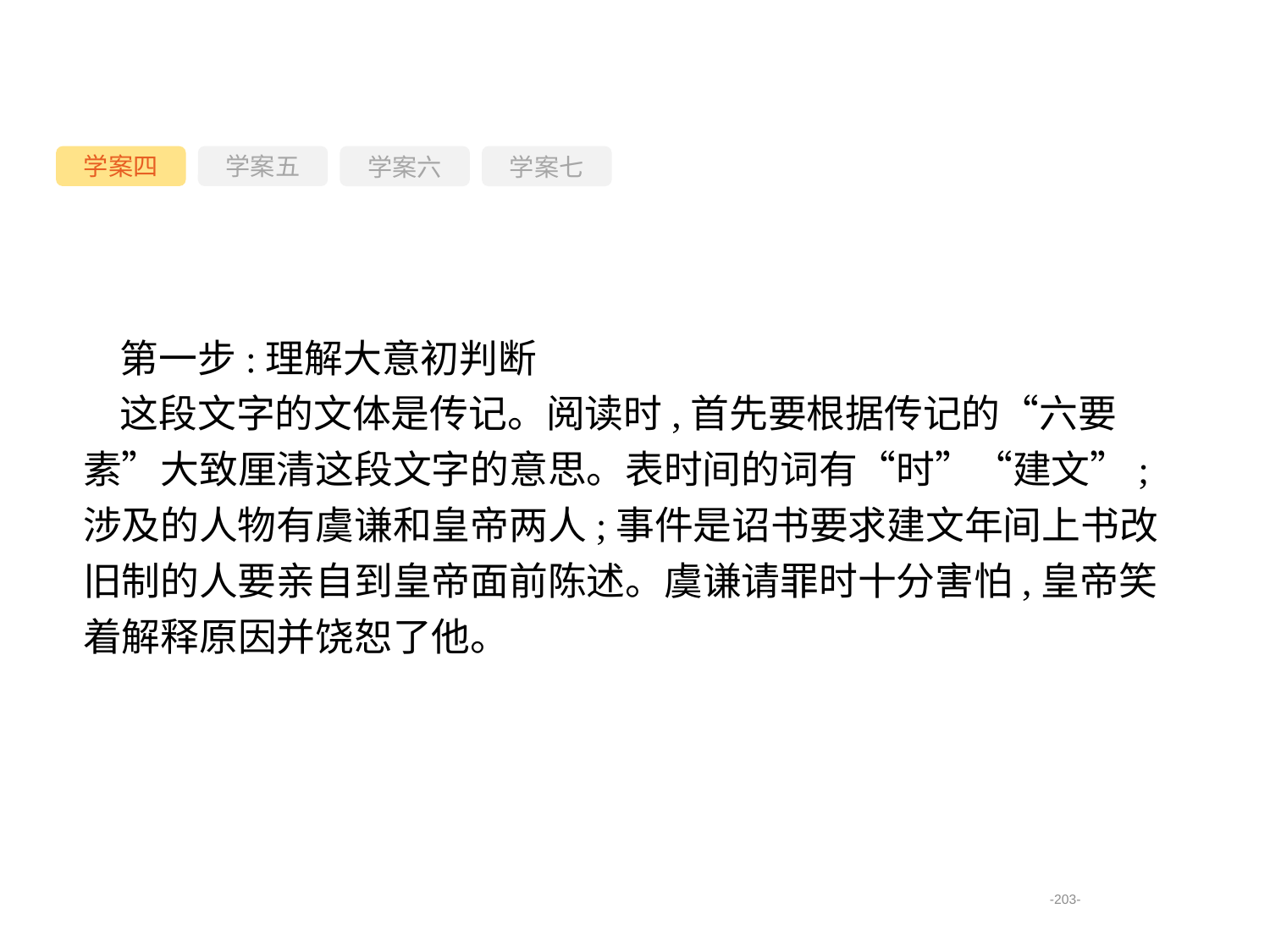

学案四
学案六
学案七
学案五
第一步:理解大意初判断
这段文字的文体是传记。阅读时,首先要根据传记的“六要素”大致厘清这段文字的意思。表时间的词有“时”“建文”;涉及的人物有虞谦和皇帝两人;事件是诏书要求建文年间上书改旧制的人要亲自到皇帝面前陈述。虞谦请罪时十分害怕,皇帝笑着解释原因并饶恕了他。
-203-